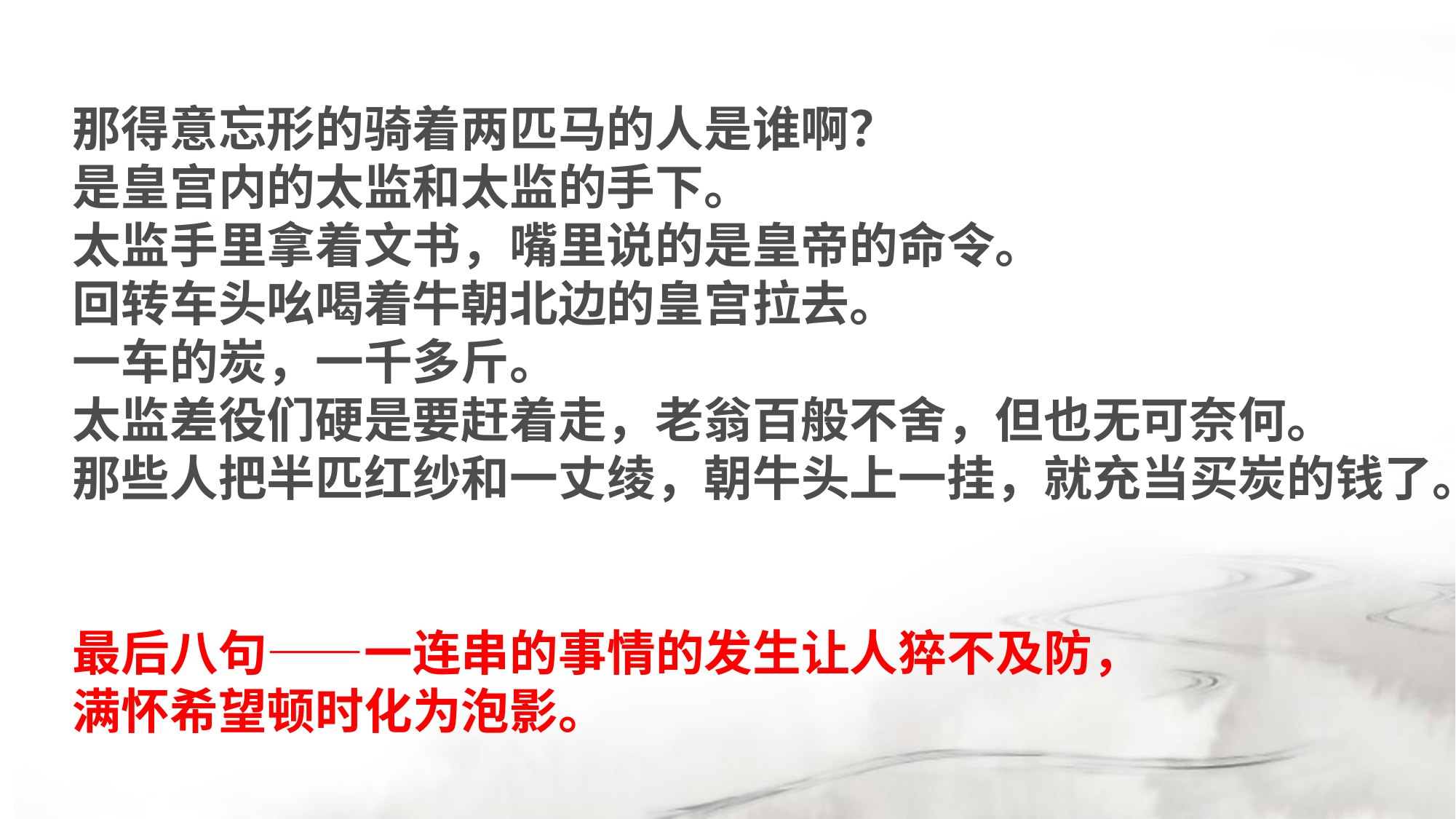

那得意忘形的骑着两匹马的人是谁啊？
是皇宫内的太监和太监的手下。
太监手里拿着文书，嘴里说的是皇帝的命令。
回转车头吆喝着牛朝北边的皇宫拉去。
一车的炭，一千多斤。
太监差役们硬是要赶着走，老翁百般不舍，但也无可奈何。
那些人把半匹红纱和一丈绫，朝牛头上一挂，就充当买炭的钱了。

最后八句——一连串的事情的发生让人猝不及防，
满怀希望顿时化为泡影。